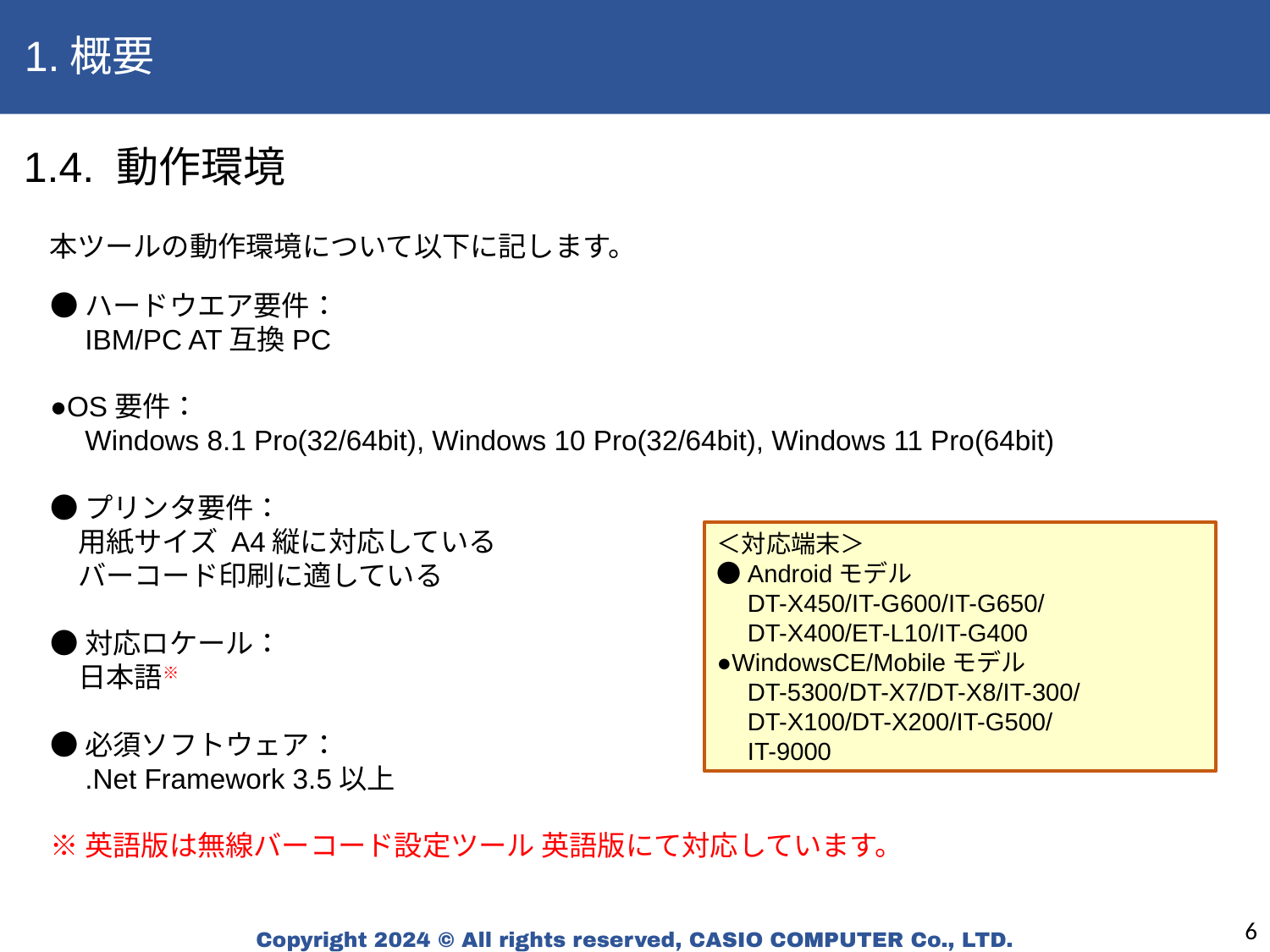

1.概要
 1.4. 動作環境
本ツールの動作環境について以下に記します。
●ハードウエア要件：
　IBM/PC AT互換PC

●OS要件：
　Windows 8.1 Pro(32/64bit), Windows 10 Pro(32/64bit), Windows 11 Pro(64bit)

●プリンタ要件：
　用紙サイズ A4縦に対応している
　バーコード印刷に適している

●対応ロケール：
　日本語※

●必須ソフトウェア：
　.Net Framework 3.5以上

※英語版は無線バーコード設定ツール 英語版にて対応しています。
＜対応端末＞
●Androidモデル
　DT-X450/IT-G600/IT-G650/
　DT-X400/ET-L10/IT-G400
●WindowsCE/Mobileモデル
　DT-5300/DT-X7/DT-X8/IT-300/
　DT-X100/DT-X200/IT-G500/
　IT-9000
6
Copyright 2024 © All rights reserved, CASIO COMPUTER Co., LTD.